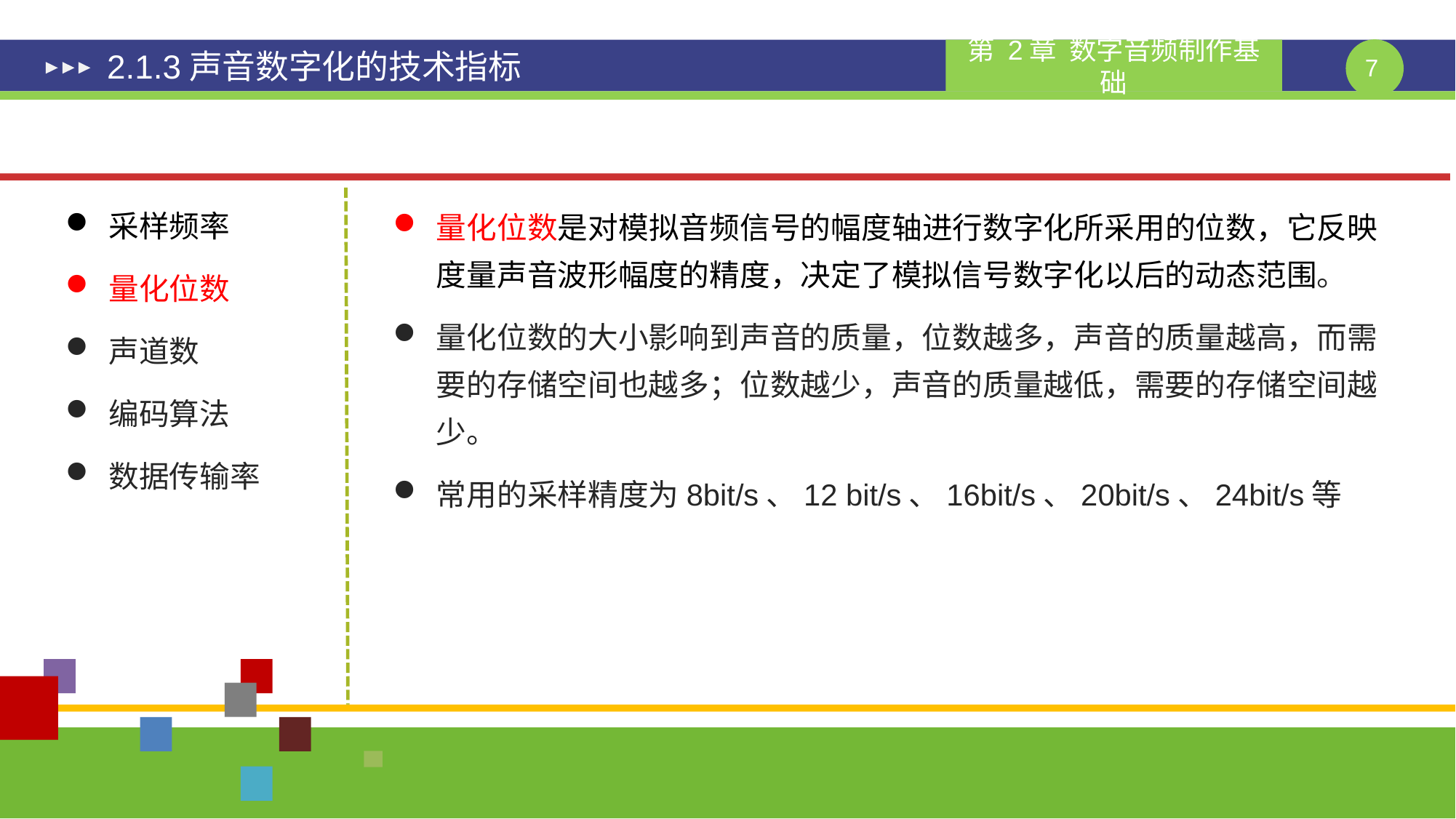

# 2.1.3声音数字化的技术指标

采样频率
量化位数
声道数
编码算法
数据传输率

量化位数是对模拟音频信号的幅度轴进行数字化所采用的位数，它反映度量声音波形幅度的精度，决定了模拟信号数字化以后的动态范围。
量化位数的大小影响到声音的质量，位数越多，声音的质量越高，而需要的存储空间也越多；位数越少，声音的质量越低，需要的存储空间越少。
常用的采样精度为8bit/s、12 bit/s、16bit/s、20bit/s、24bit/s等